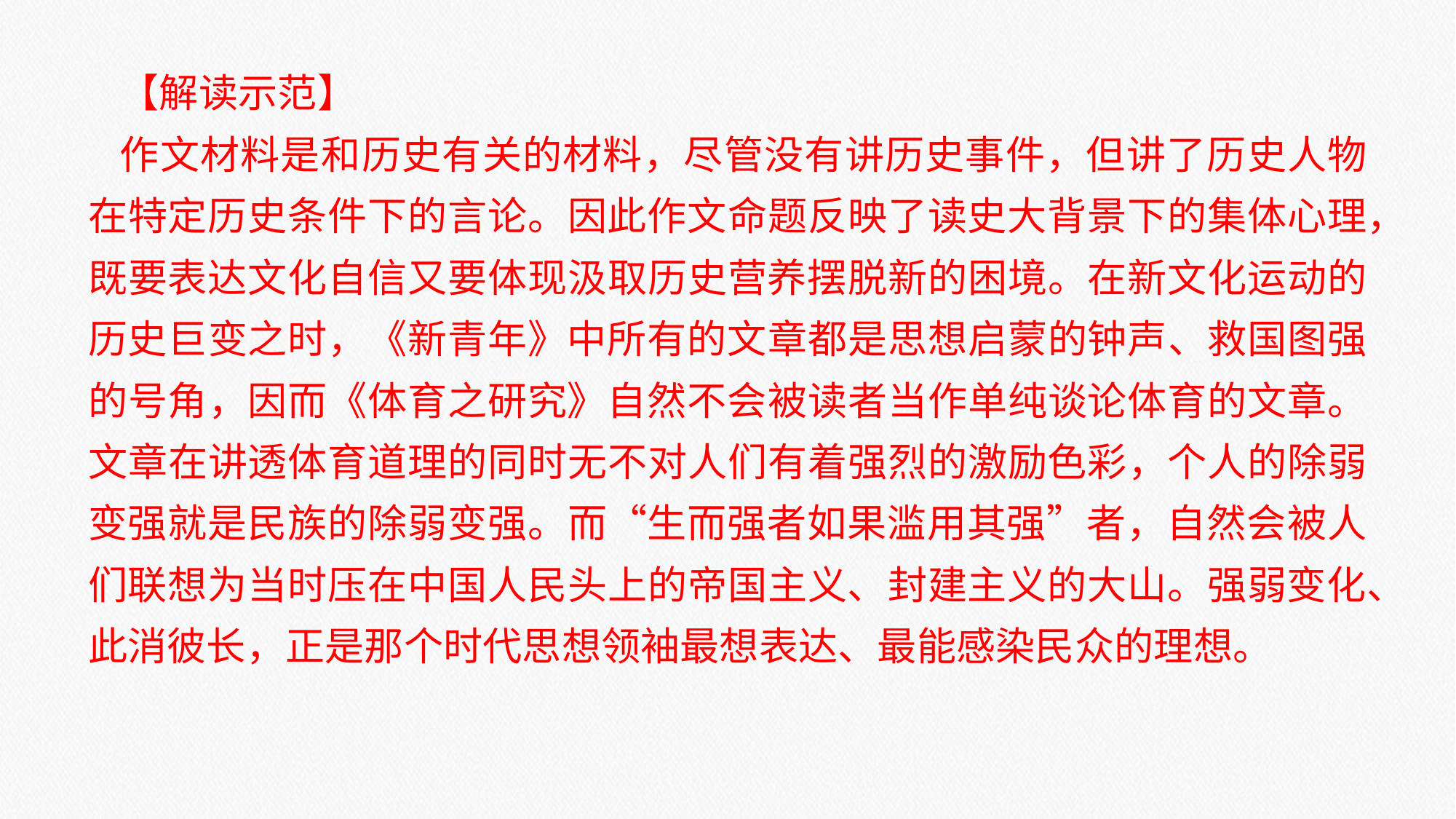

【解读示范】
作文材料是和历史有关的材料，尽管没有讲历史事件，但讲了历史人物在特定历史条件下的言论。因此作文命题反映了读史大背景下的集体心理，既要表达文化自信又要体现汲取历史营养摆脱新的困境。在新文化运动的历史巨变之时，《新青年》中所有的文章都是思想启蒙的钟声、救国图强的号角，因而《体育之研究》自然不会被读者当作单纯谈论体育的文章。文章在讲透体育道理的同时无不对人们有着强烈的激励色彩，个人的除弱变强就是民族的除弱变强。而“生而强者如果滥用其强”者，自然会被人们联想为当时压在中国人民头上的帝国主义、封建主义的大山。强弱变化、此消彼长，正是那个时代思想领袖最想表达、最能感染民众的理想。